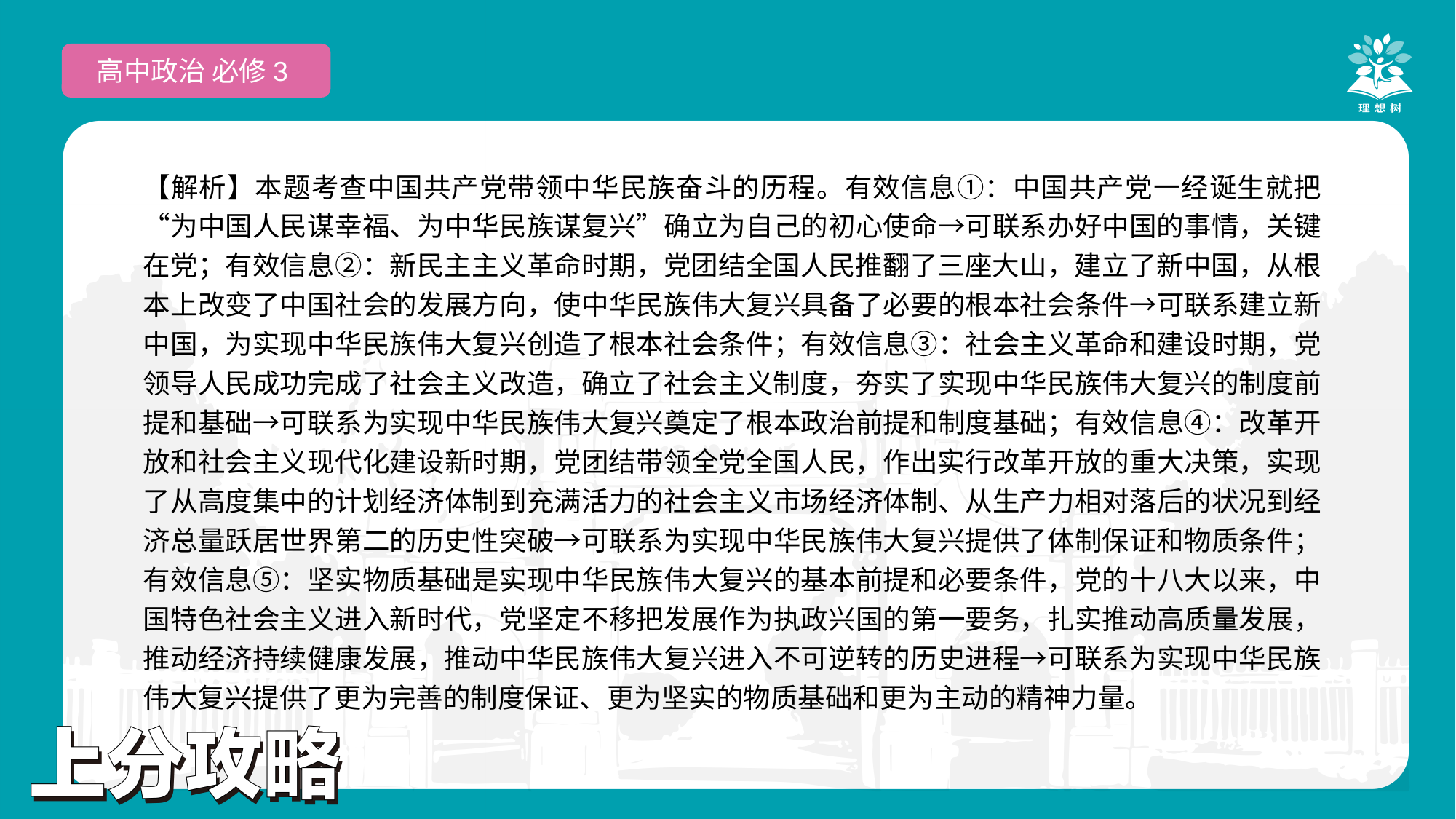

高中政治 必修3
【解析】本题考查中国共产党带领中华民族奋斗的历程。有效信息①：中国共产党一经诞生就把“为中国人民谋幸福、为中华民族谋复兴”确立为自己的初心使命→可联系办好中国的事情，关键在党；有效信息②：新民主主义革命时期，党团结全国人民推翻了三座大山，建立了新中国，从根本上改变了中国社会的发展方向，使中华民族伟大复兴具备了必要的根本社会条件→可联系建立新中国，为实现中华民族伟大复兴创造了根本社会条件；有效信息③：社会主义革命和建设时期，党领导人民成功完成了社会主义改造，确立了社会主义制度，夯实了实现中华民族伟大复兴的制度前提和基础→可联系为实现中华民族伟大复兴奠定了根本政治前提和制度基础；有效信息④：改革开放和社会主义现代化建设新时期，党团结带领全党全国人民，作出实行改革开放的重大决策，实现了从高度集中的计划经济体制到充满活力的社会主义市场经济体制、从生产力相对落后的状况到经济总量跃居世界第二的历史性突破→可联系为实现中华民族伟大复兴提供了体制保证和物质条件；有效信息⑤：坚实物质基础是实现中华民族伟大复兴的基本前提和必要条件，党的十八大以来，中国特色社会主义进入新时代，党坚定不移把发展作为执政兴国的第一要务，扎实推动高质量发展，推动经济持续健康发展，推动中华民族伟大复兴进入不可逆转的历史进程→可联系为实现中华民族伟大复兴提供了更为完善的制度保证、更为坚实的物质基础和更为主动的精神力量。